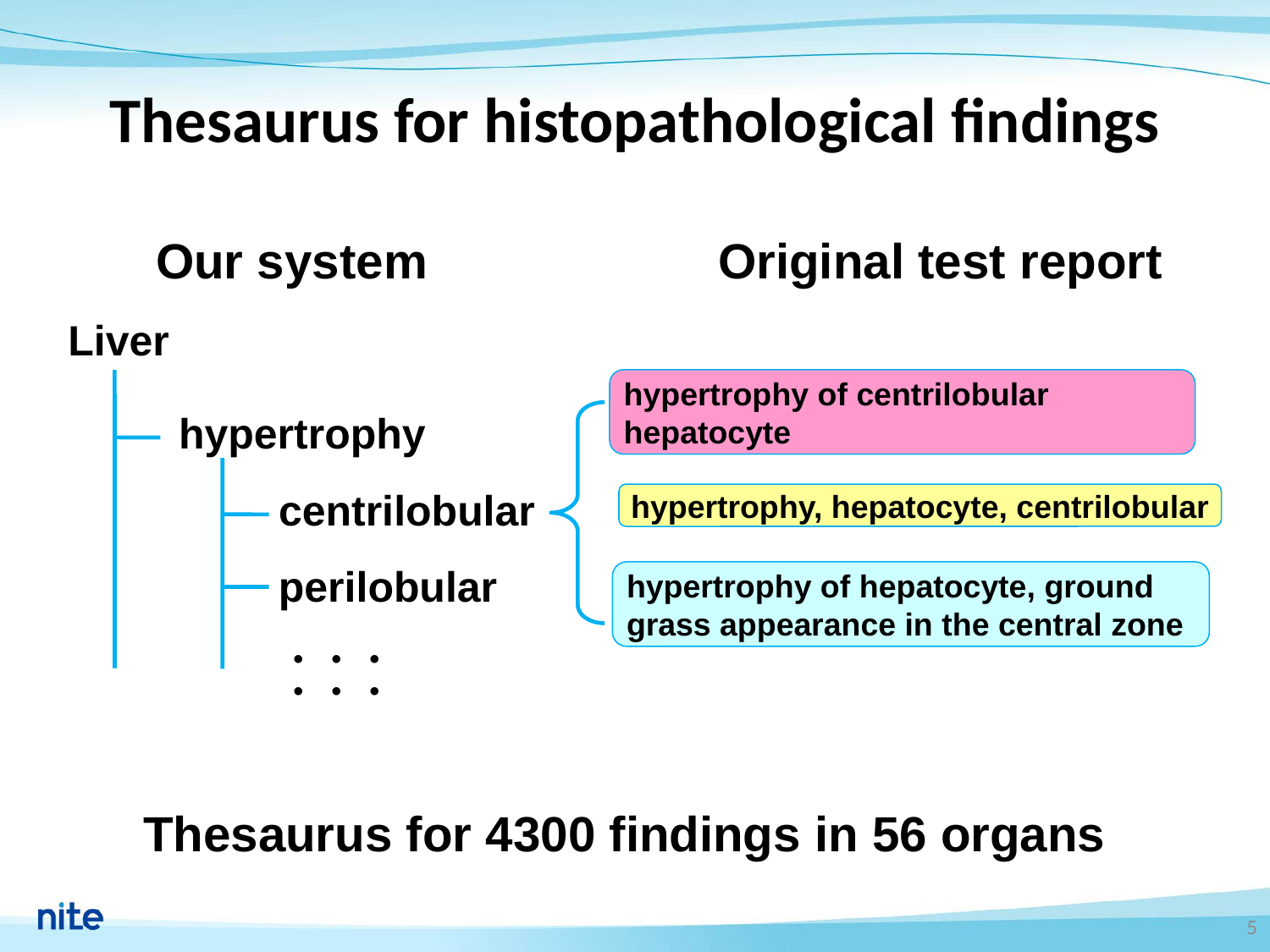

# Thesaurus for histopathological findings
Our system
Original test report
Liver
hypertrophy of centrilobular hepatocyte

hypertrophy

centrilobular
hypertrophy, hepatocyte, centrilobular

perilobular
hypertrophy of hepatocyte, ground grass appearance in the central zone

・・・・・・
Thesaurus for 4300 findings in 56 organs
5